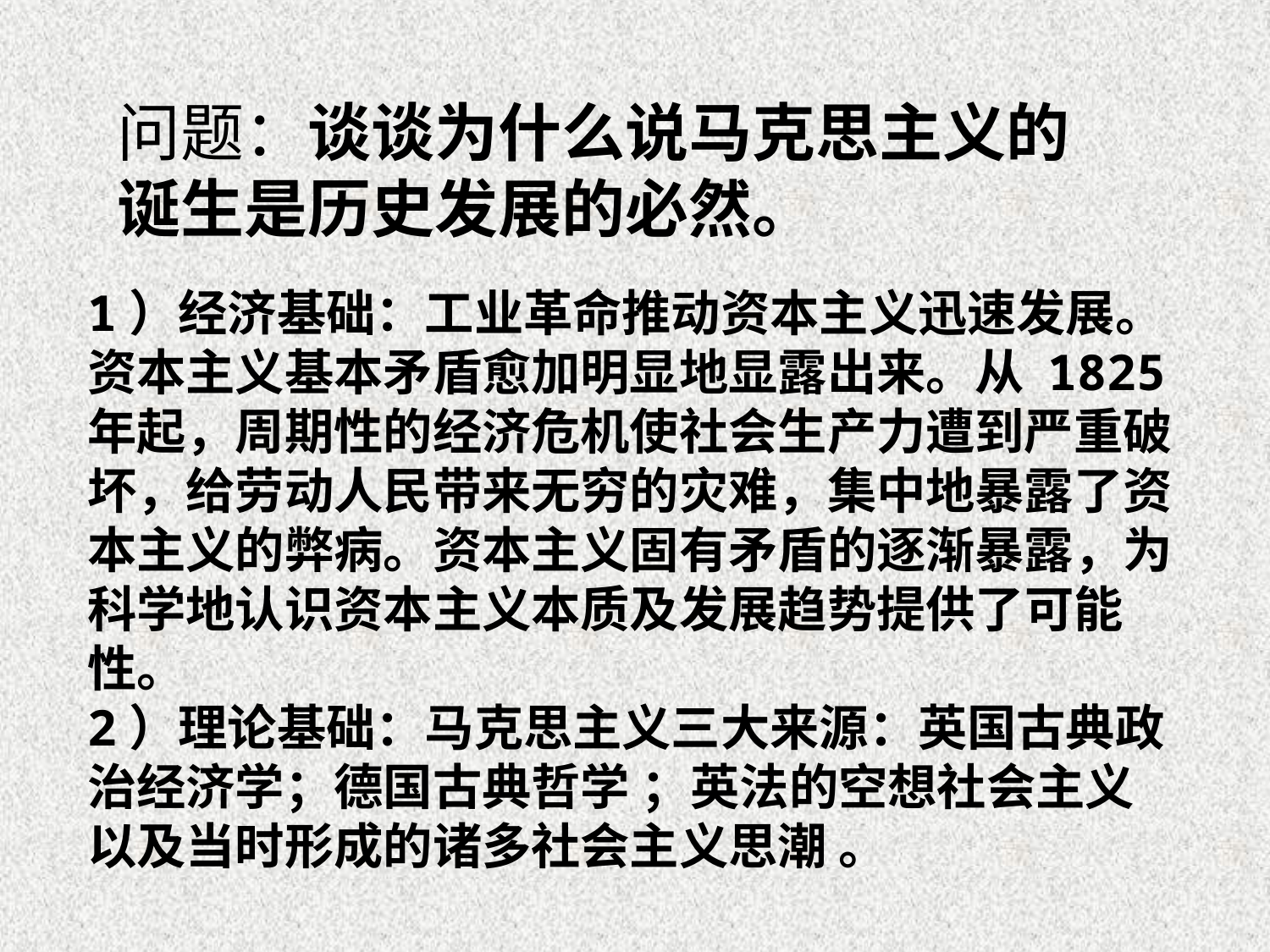

问题：谈谈为什么说马克思主义的诞生是历史发展的必然。
1）经济基础：工业革命推动资本主义迅速发展。资本主义基本矛盾愈加明显地显露出来。从 1825 年起，周期性的经济危机使社会生产力遭到严重破坏，给劳动人民带来无穷的灾难，集中地暴露了资本主义的弊病。资本主义固有矛盾的逐渐暴露，为科学地认识资本主义本质及发展趋势提供了可能性。
2）理论基础：马克思主义三大来源：英国古典政治经济学；德国古典哲学 ；英法的空想社会主义以及当时形成的诸多社会主义思潮 。